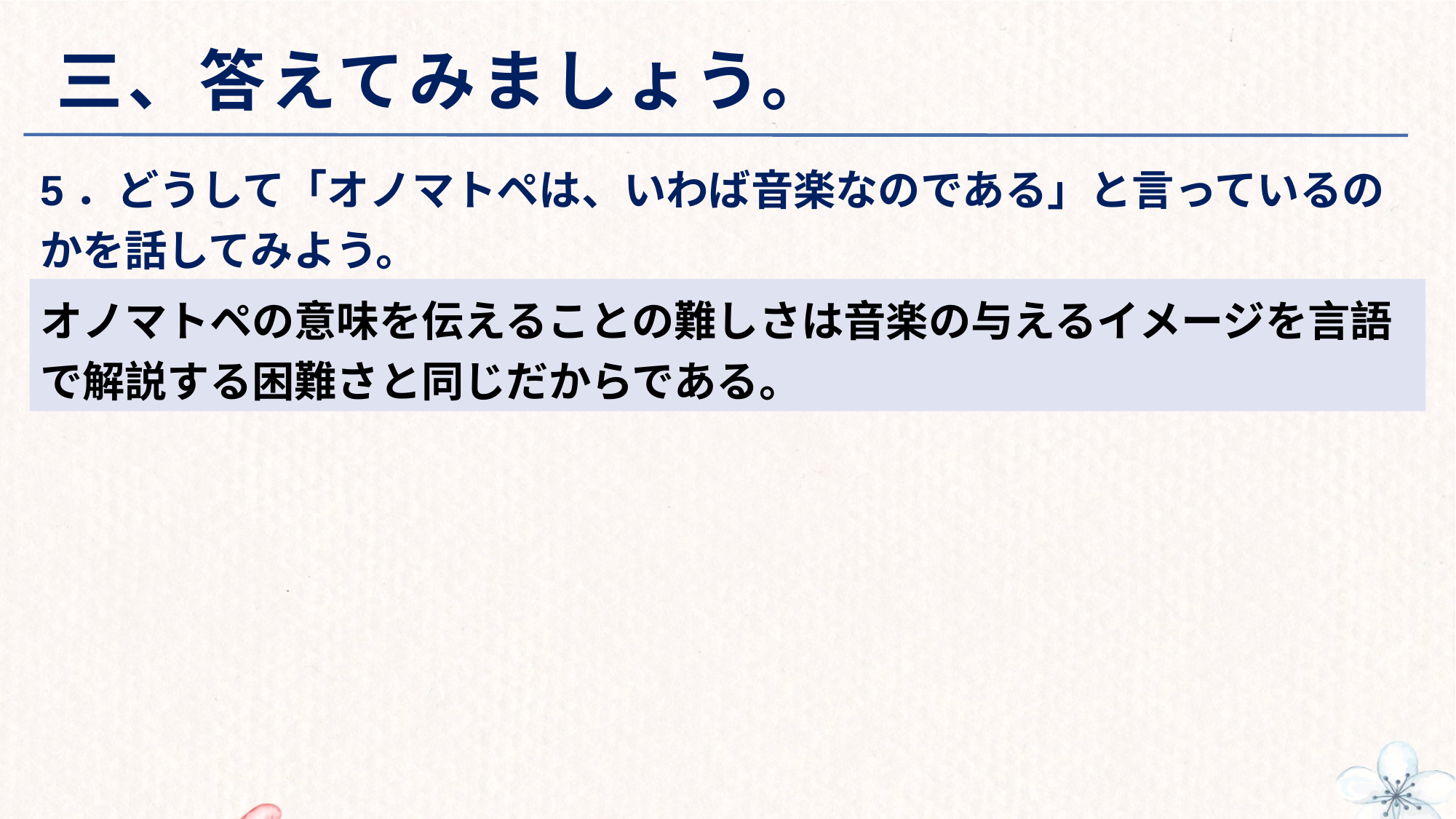

# 三、答えてみましょう。
5．どうして「オノマトペは、いわば音楽なのである」と言っているのかを話してみよう。
オノマトペの意味を伝えることの難しさは音楽の与えるイメージを言語で解説する困難さと同じだからである。